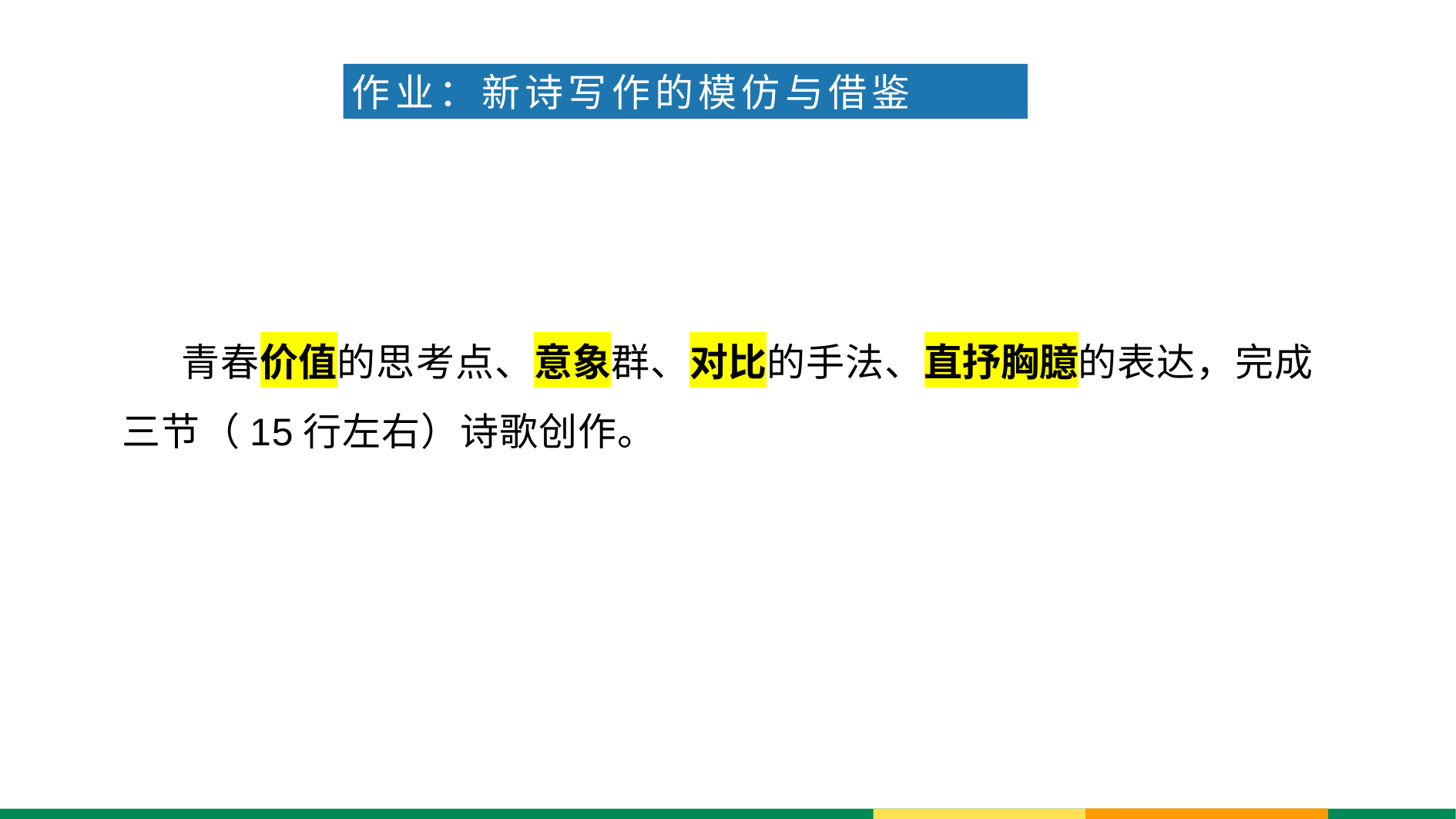

作业：新诗写作的模仿与借鉴

青春价值的思考点、意象群、对比的手法、直抒胸臆的表达，完成三节（15行左右）诗歌创作。